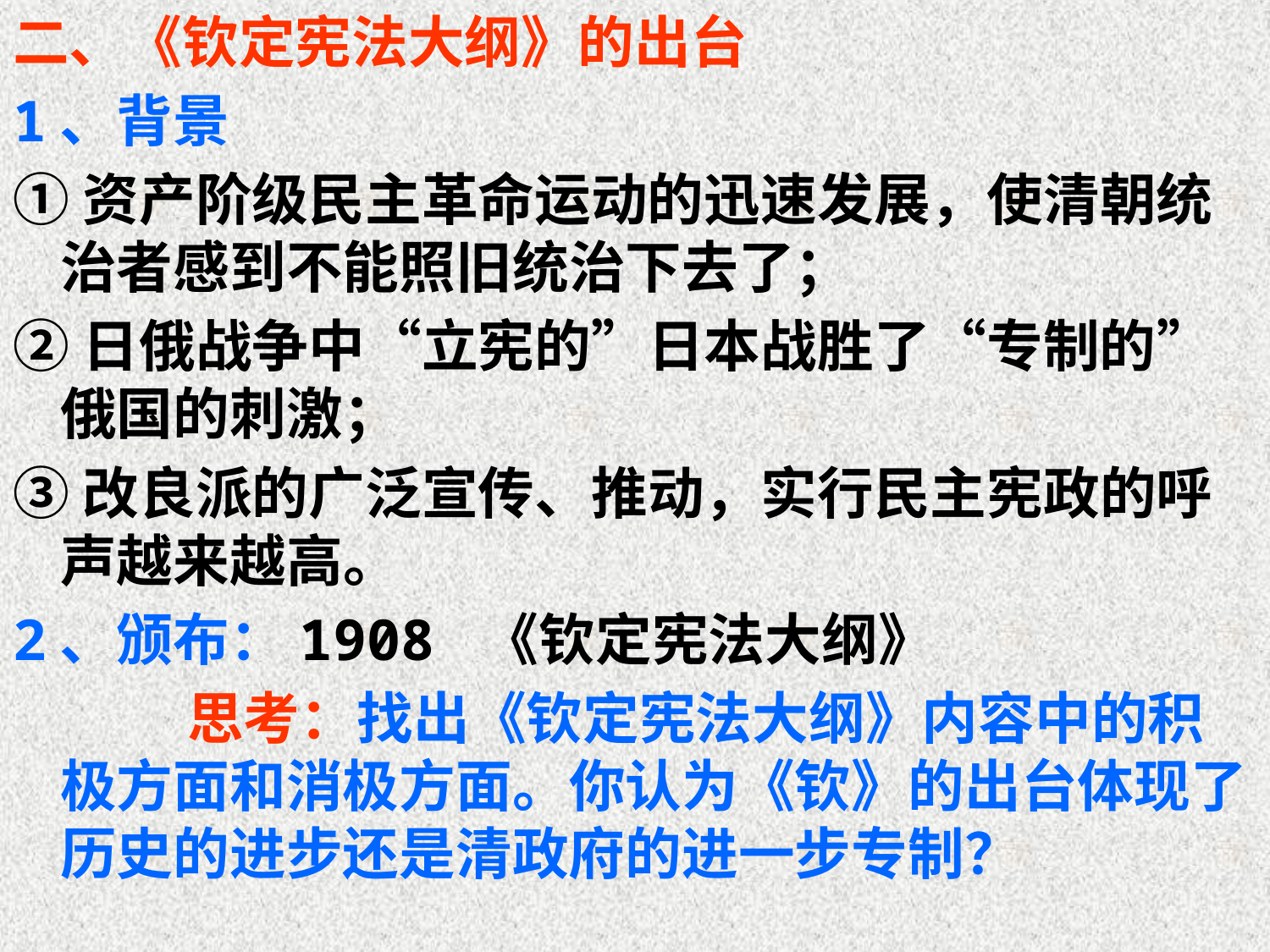

二、《钦定宪法大纲》的出台
1、背景
①资产阶级民主革命运动的迅速发展，使清朝统治者感到不能照旧统治下去了；
②日俄战争中“立宪的”日本战胜了“专制的”俄国的刺激；
③改良派的广泛宣传、推动，实行民主宪政的呼声越来越高。
2、颁布：1908 《钦定宪法大纲》
		思考：找出《钦定宪法大纲》内容中的积极方面和消极方面。你认为《钦》的出台体现了历史的进步还是清政府的进一步专制？